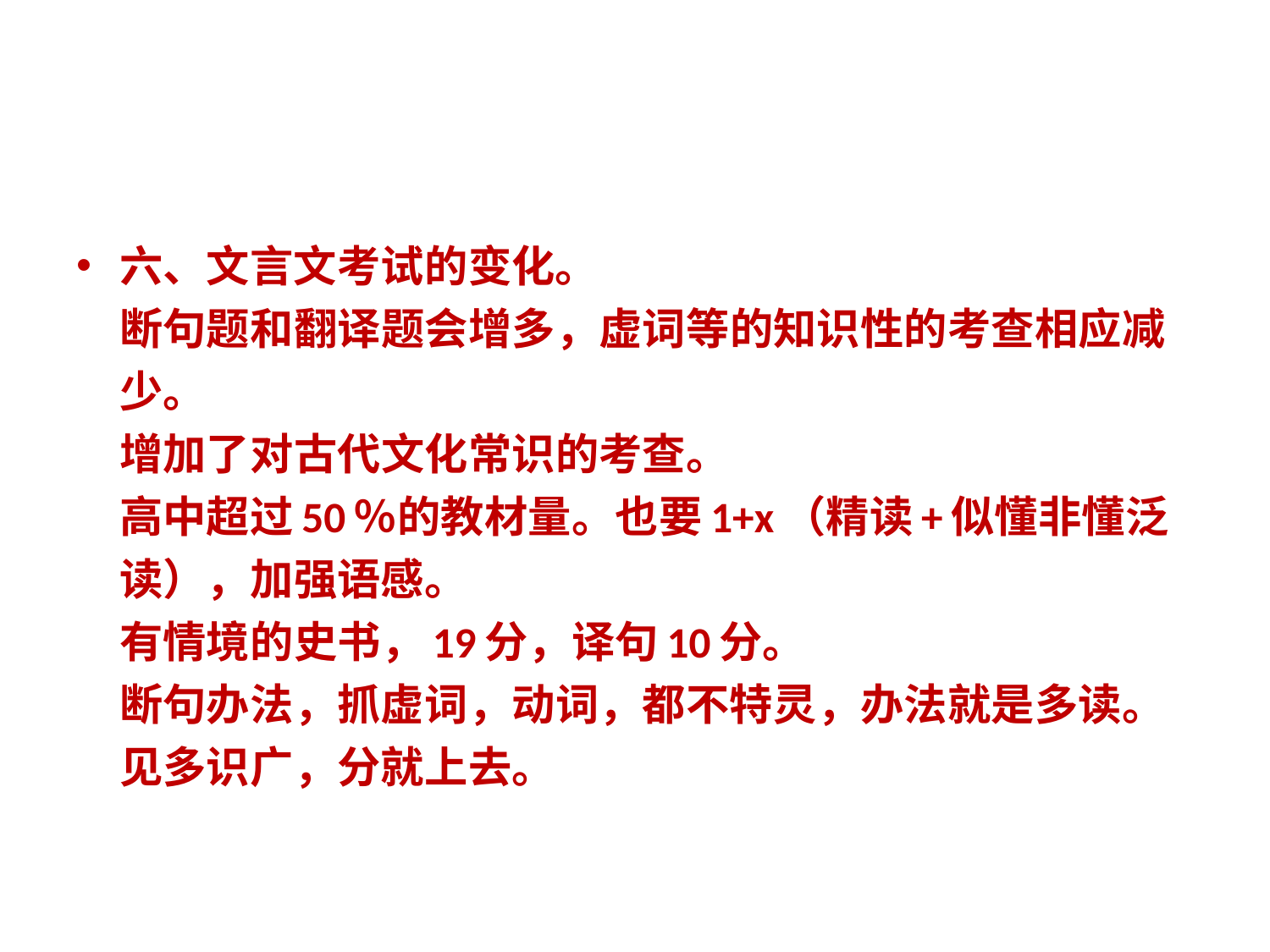

#
六、文言文考试的变化。
断句题和翻译题会增多，虚词等的知识性的考查相应减少。
增加了对古代文化常识的考查。
高中超过50％的教材量。也要1+x（精读+似懂非懂泛读），加强语感。
有情境的史书，19分，译句10分。
断句办法，抓虚词，动词，都不特灵，办法就是多读。见多识广，分就上去。